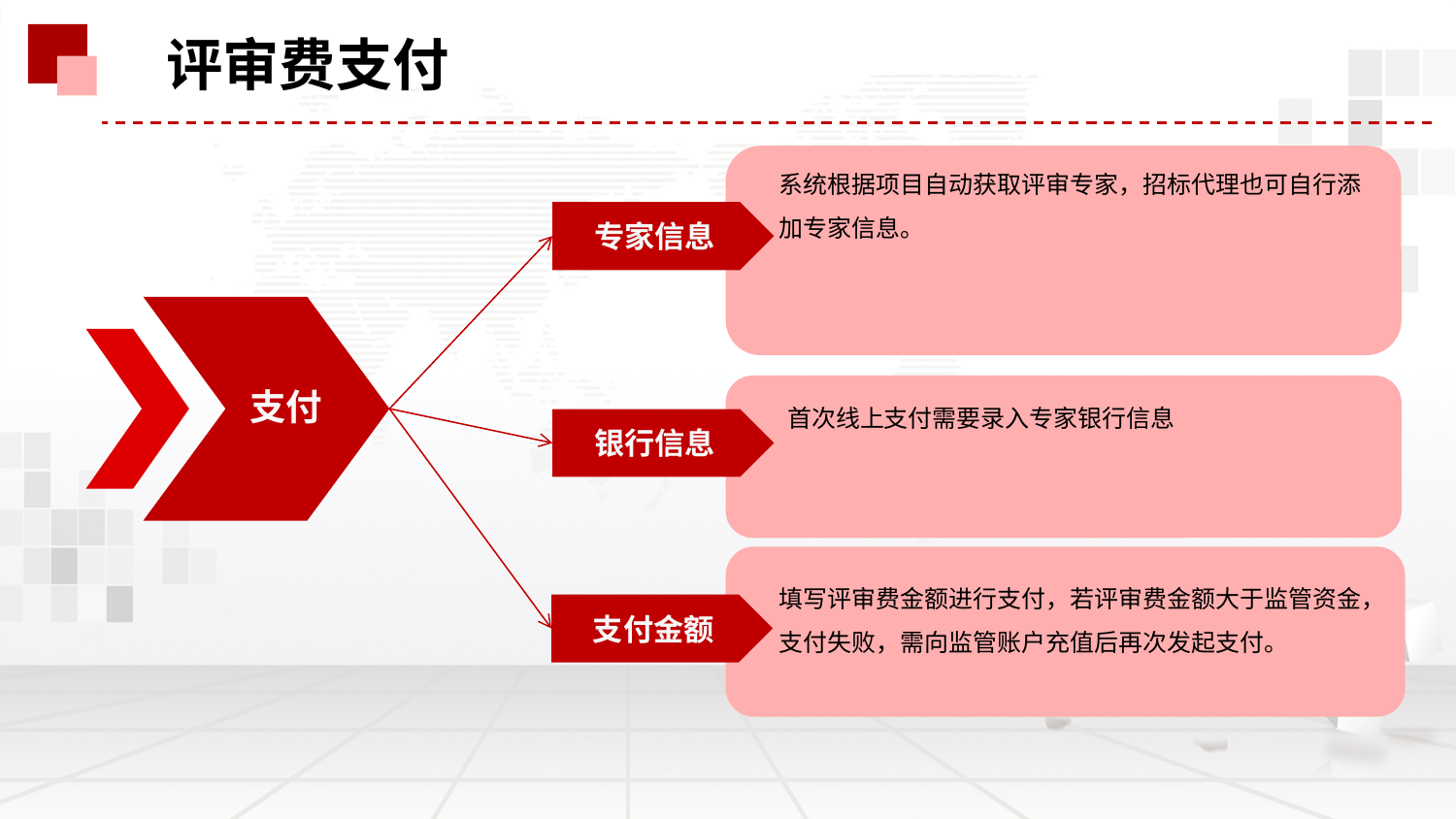

评审费支付

系统根据项目自动获取评审专家，招标代理也可自行添加专家信息。
专家信息

支付

首次线上支付需要录入专家银行信息
银行信息

填写评审费金额进行支付，若评审费金额大于监管资金，支付失败，需向监管账户充值后再次发起支付。
支付金额